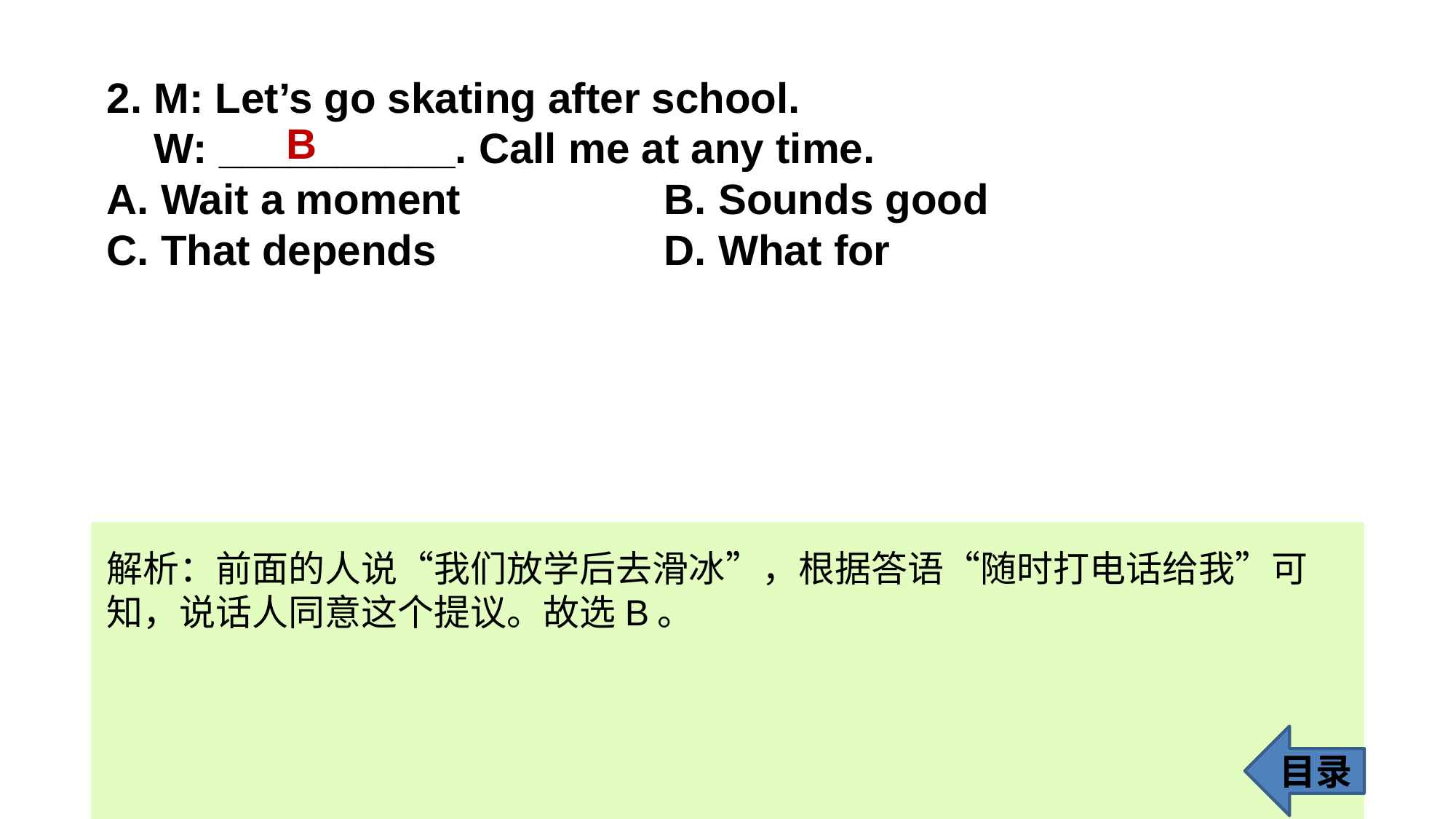

2. M: Let’s go skating after school.
    W: __________. Call me at any time.
A. Wait a moment		 B. Sounds good
C. That depends 		 D. What for
B

解析：前面的人说“我们放学后去滑冰”，根据答语“随时打电话给我”可
知，说话人同意这个提议。故选B。
目录
6